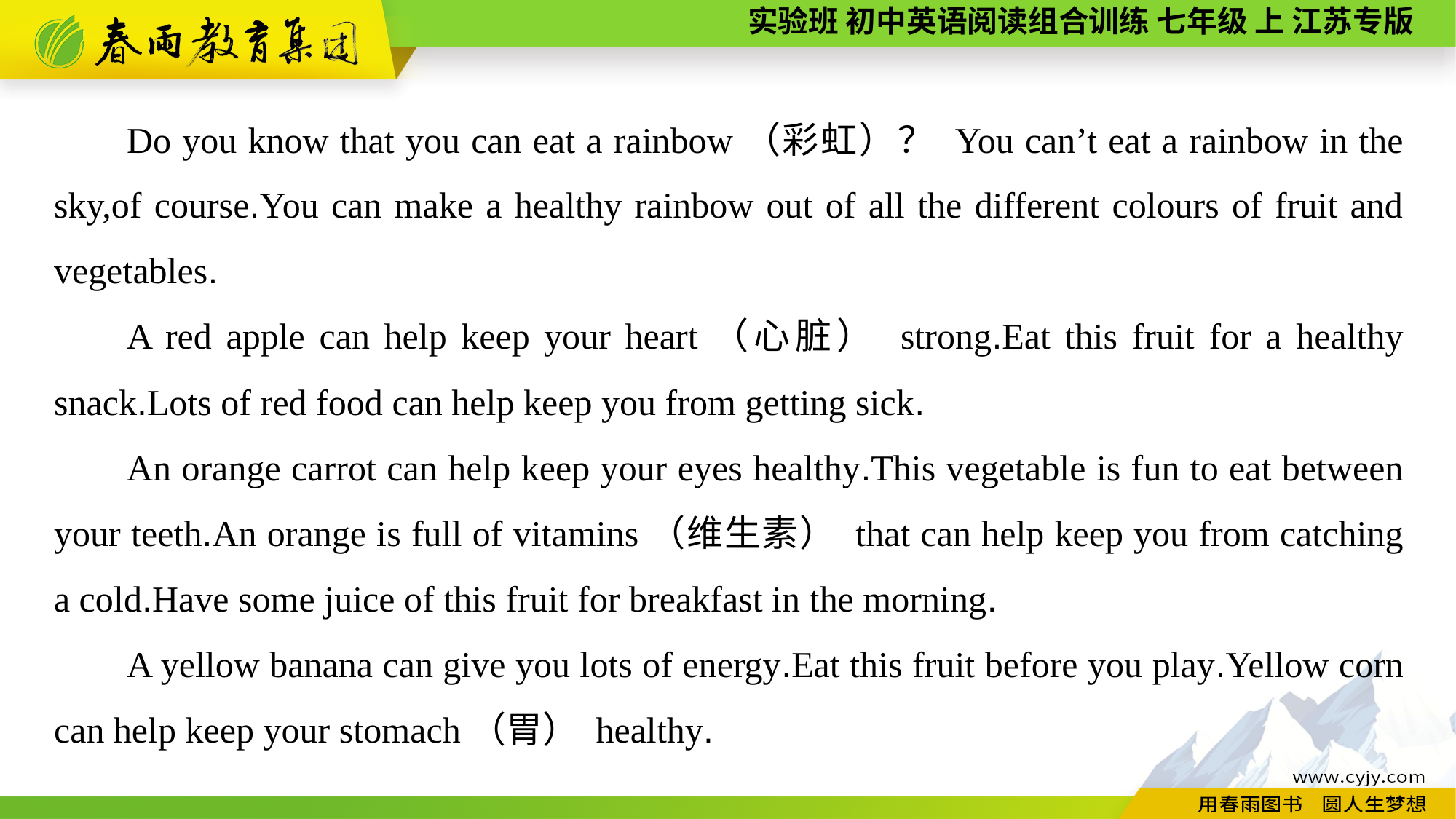

Do you know that you can eat a rainbow（彩虹）？ You can’t eat a rainbow in the sky,of course.You can make a healthy rainbow out of all the different colours of fruit and vegetables.
A red apple can help keep your heart（心脏） strong.Eat this fruit for a healthy snack.Lots of red food can help keep you from getting sick.
An orange carrot can help keep your eyes healthy.This vegetable is fun to eat between your teeth.An orange is full of vitamins（维生素） that can help keep you from catching a cold.Have some juice of this fruit for breakfast in the morning.
A yellow banana can give you lots of energy.Eat this fruit before you play.Yellow corn can help keep your stomach（胃） healthy.